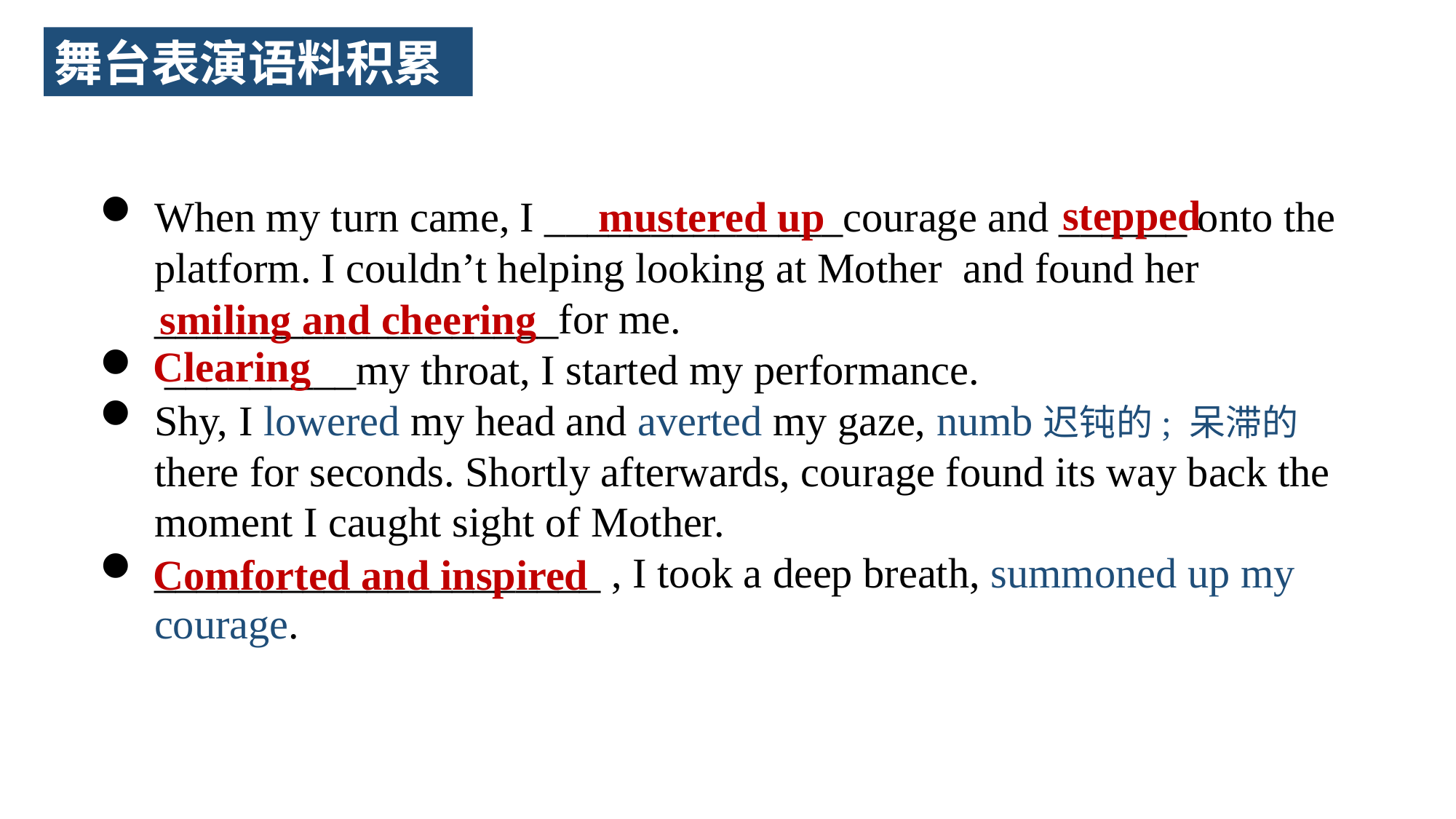

舞台表演语料积累
stepped
When my turn came, I ______________courage and ______ onto the platform. I couldn’t helping looking at Mother  and found her ___________________for me.
 _________my throat, I started my performance.
Shy, I lowered my head and averted my gaze, numb迟钝的; 呆滞的 there for seconds. Shortly afterwards, courage found its way back the moment I caught sight of Mother.
_____________________ , I took a deep breath, summoned up my courage.
mustered up
smiling and cheering
Clearing
Comforted and inspired